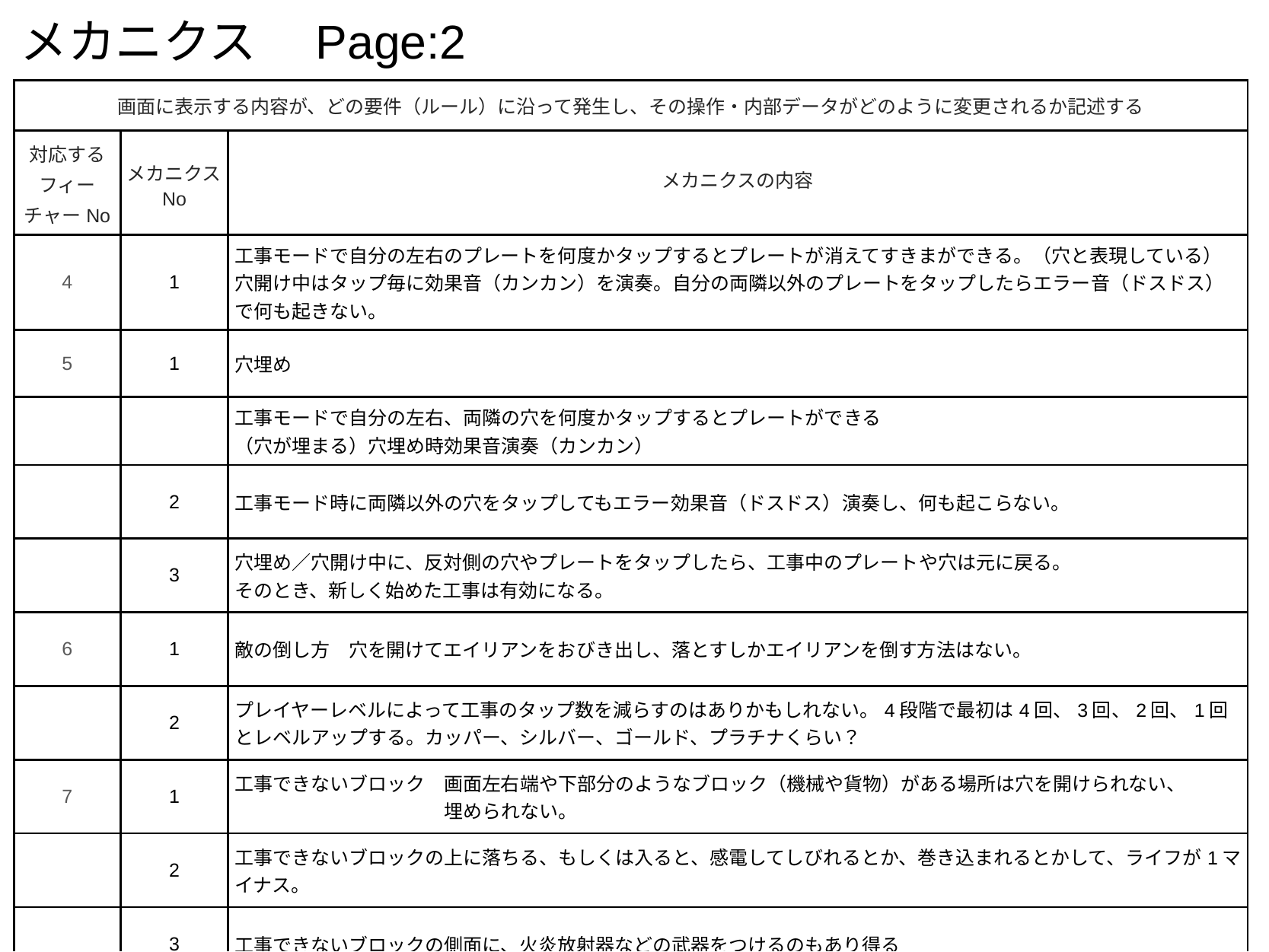

# メカニクス　Page:2
| 画面に表示する内容が、どの要件（ルール）に沿って発生し、その操作・内部データがどのように変更されるか記述する |  |  |
| --- | --- | --- |
| 対応する フィーチャーNo | メカニクスNo | メカニクスの内容 |
| 4 | 1 | 工事モードで自分の左右のプレートを何度かタップするとプレートが消えてすきまができる。（穴と表現している） 穴開け中はタップ毎に効果音（カンカン）を演奏。自分の両隣以外のプレートをタップしたらエラー音（ドスドス）で何も起きない。 |
| 5 | 1 | 穴埋め |
|  |  | 工事モードで自分の左右、両隣の穴を何度かタップするとプレートができる （穴が埋まる）穴埋め時効果音演奏（カンカン） |
|  | 2 | 工事モード時に両隣以外の穴をタップしてもエラー効果音（ドスドス）演奏し、何も起こらない。 |
|  | 3 | 穴埋め／穴開け中に、反対側の穴やプレートをタップしたら、工事中のプレートや穴は元に戻る。 そのとき、新しく始めた工事は有効になる。 |
| 6 | 1 | 敵の倒し方　穴を開けてエイリアンをおびき出し、落とすしかエイリアンを倒す方法はない。 |
|  | 2 | プレイヤーレベルによって工事のタップ数を減らすのはありかもしれない。4段階で最初は4回、3回、2回、1回とレベルアップする。カッパー、シルバー、ゴールド、プラチナくらい？ |
| 7 | 1 | 工事できないブロック　画面左右端や下部分のようなブロック（機械や貨物）がある場所は穴を開けられない、 　　　　　　　　　　　埋められない。 |
|  | 2 | 工事できないブロックの上に落ちる、もしくは入ると、感電してしびれるとか、巻き込まれるとかして、ライフが1マイナス。 |
|  | 3 | 工事できないブロックの側面に、火炎放射器などの武器をつけるのもあり得る |
7